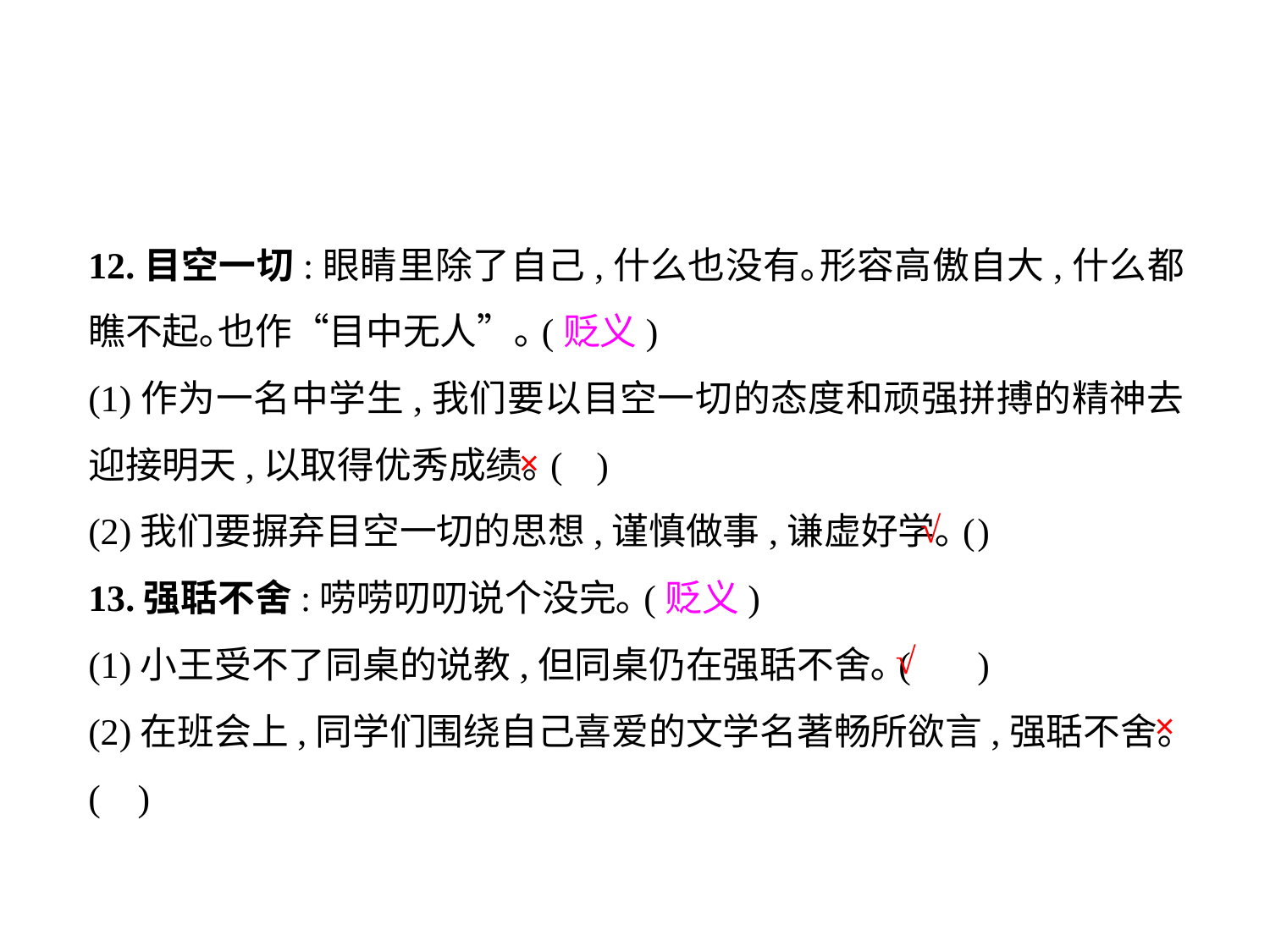

12.目空一切:眼睛里除了自己,什么也没有｡形容高傲自大,什么都瞧不起｡也作“目中无人”｡(贬义)
(1)作为一名中学生,我们要以目空一切的态度和顽强拼搏的精神去迎接明天,以取得优秀成绩｡(	)
(2)我们要摒弃目空一切的思想,谨慎做事,谦虚好学｡(	)
13.强聒不舍:唠唠叨叨说个没完｡(贬义)
(1)小王受不了同桌的说教,但同桌仍在强聒不舍｡(	)
(2)在班会上,同学们围绕自己喜爱的文学名著畅所欲言,强聒不舍｡(    )
×
√
√
×